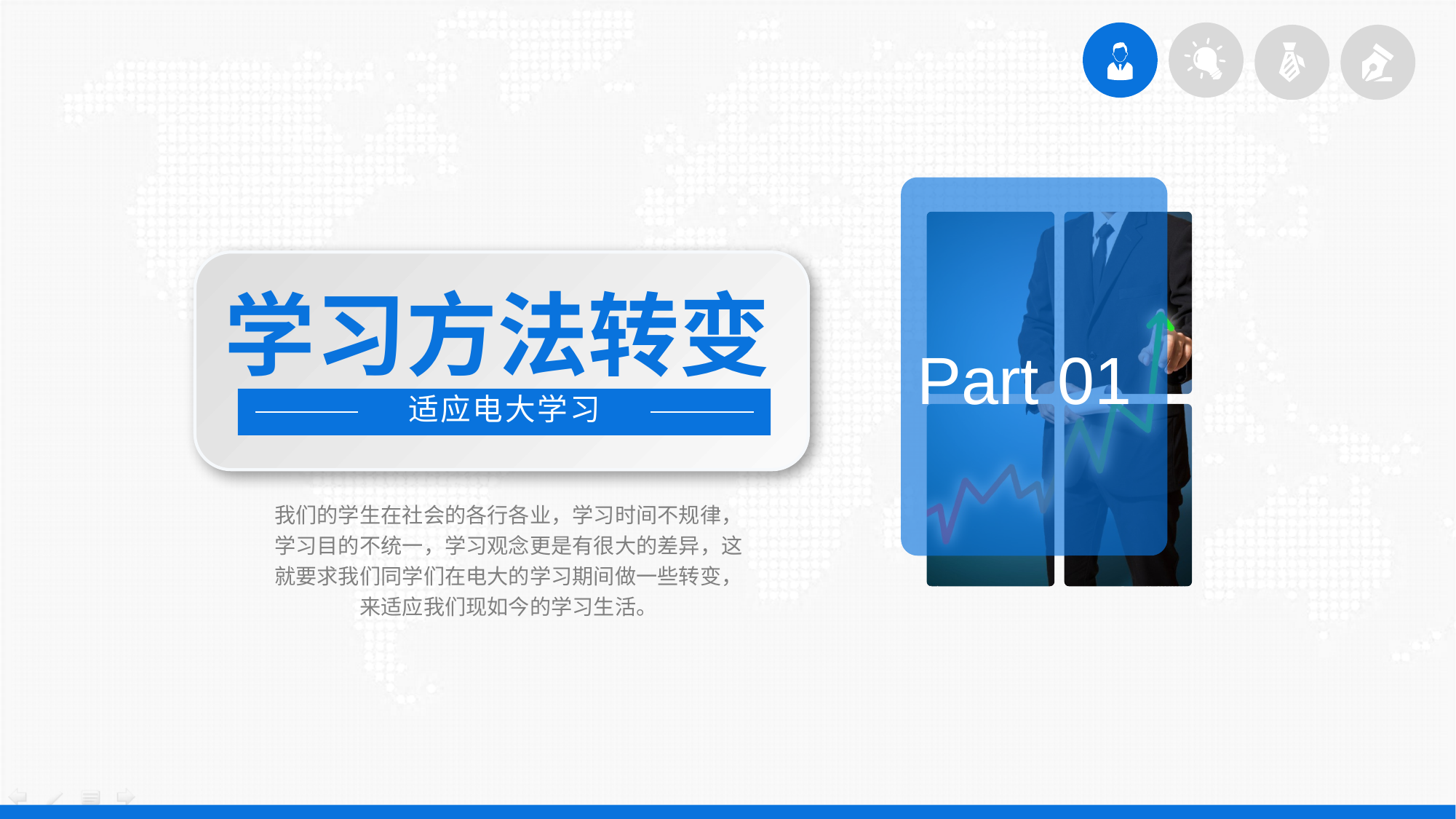

Part 01
    学习方法转变

适应电大学习

我们的学生在社会的各行各业，学习时间不规律，学习目的不统一，学习观念更是有很大的差异，这就要求我们同学们在电大的学习期间做一些转变，来适应我们现如今的学习生活。